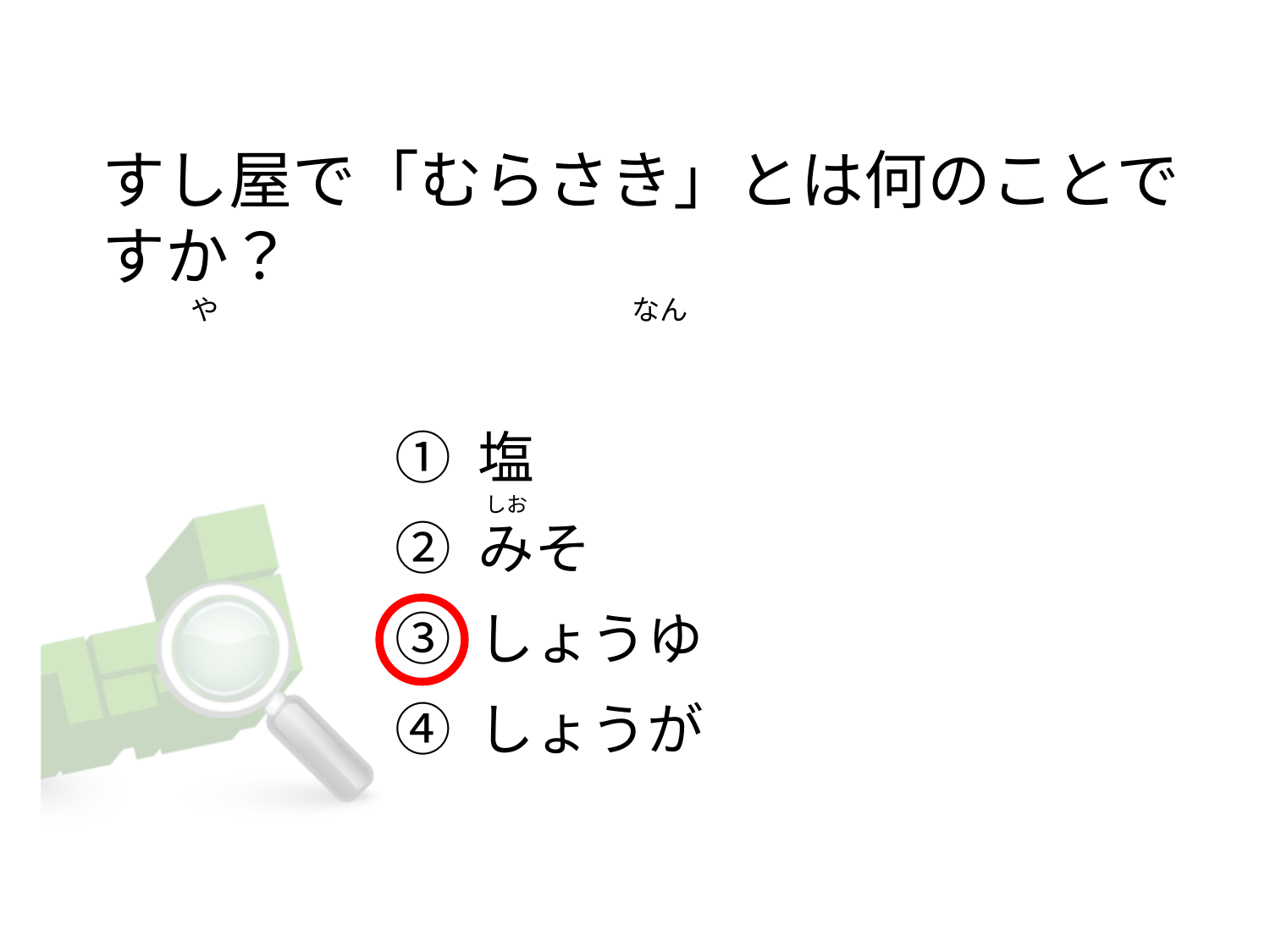

# すし屋で「むらさき」とは何のことですか？               や                                                                 なん
① 塩
② みそ
③ しょうゆ
④ しょうが
 しお